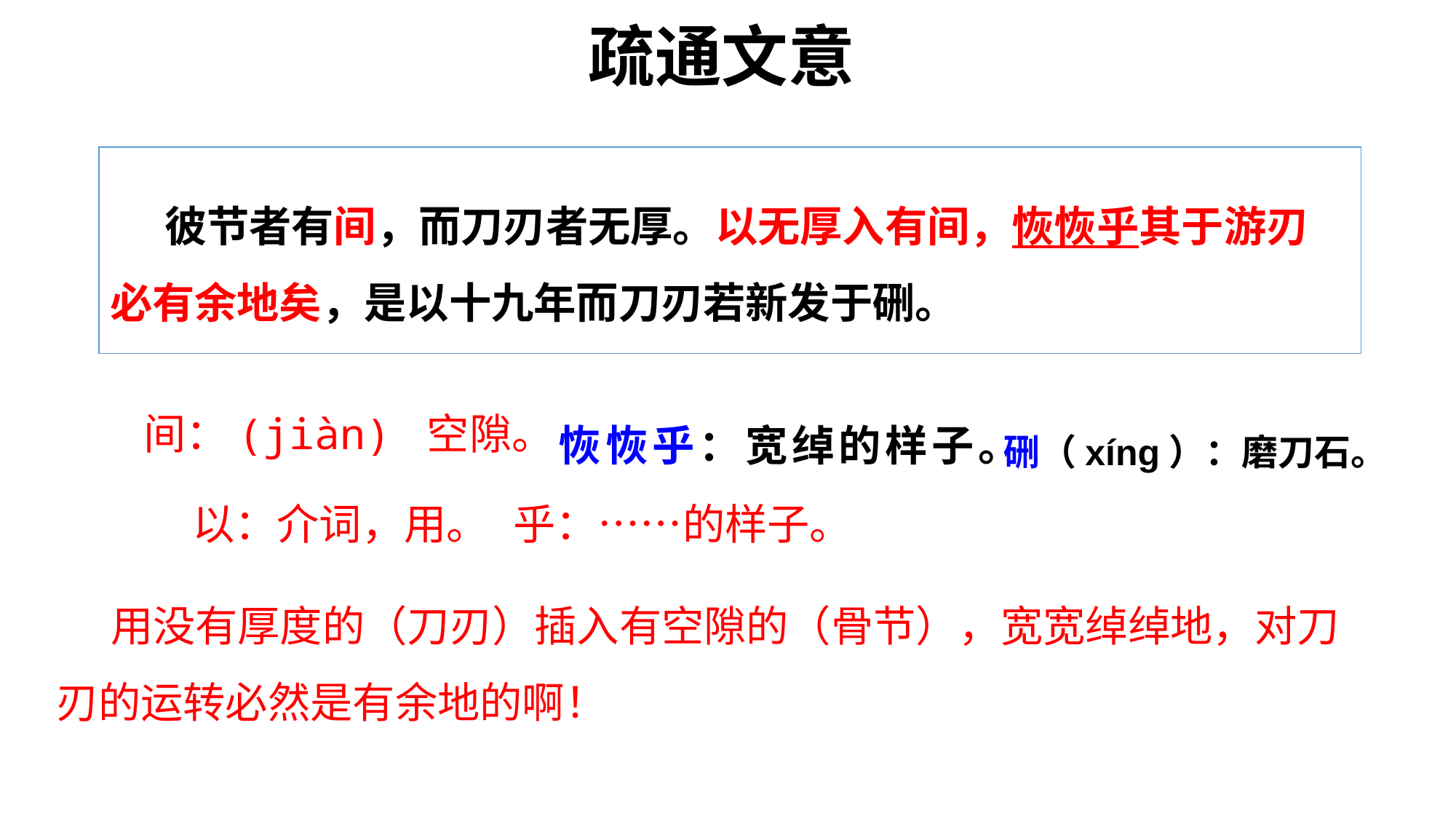

疏通文意
# 彼节者有间，而刀刃者无厚。以无厚入有间，恢恢乎其于游刃必有余地矣，是以十九年而刀刃若新发于硎。
恢恢乎：宽绰的样子。
硎（xíng）：磨刀石。
间：(jiàn) 空隙。

用没有厚度的（刀刃）插入有空隙的（骨节），宽宽绰绰地，对刀刃的运转必然是有余地的啊！
乎：……的样子。
以：介词，用。